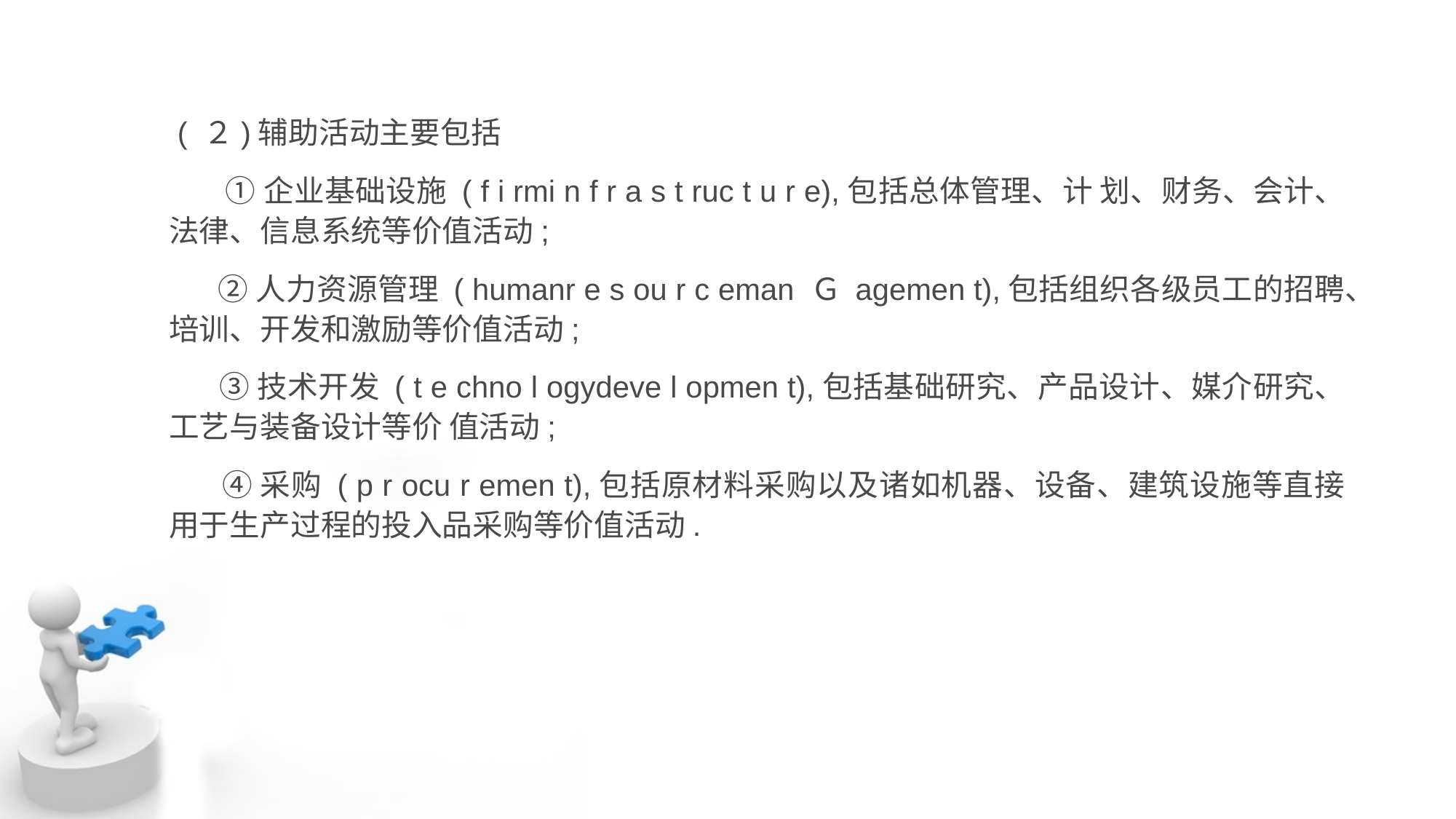

( ２)辅助活动主要包括
        ①企业基础设施 ( f i rmi n f r a s t ruc t u r e),包括总体管理、计 划、财务、会计、法律、信息系统等价值活动;
       ②人力资源管理 ( humanr e s ou r c eman Ｇ agemen t),包括组织各级员工的招聘、培训、开发和激励等价值活动;
       ③技术开发 ( t e chno l ogydeve l opmen t),包括基础研究、产品设计、媒介研究、工艺与装备设计等价 值活动;
       ④采购 ( p r ocu r emen t),包括原材料采购以及诸如机器、设备、建筑设施等直接 用于生产过程的投入品采购等价值活动.